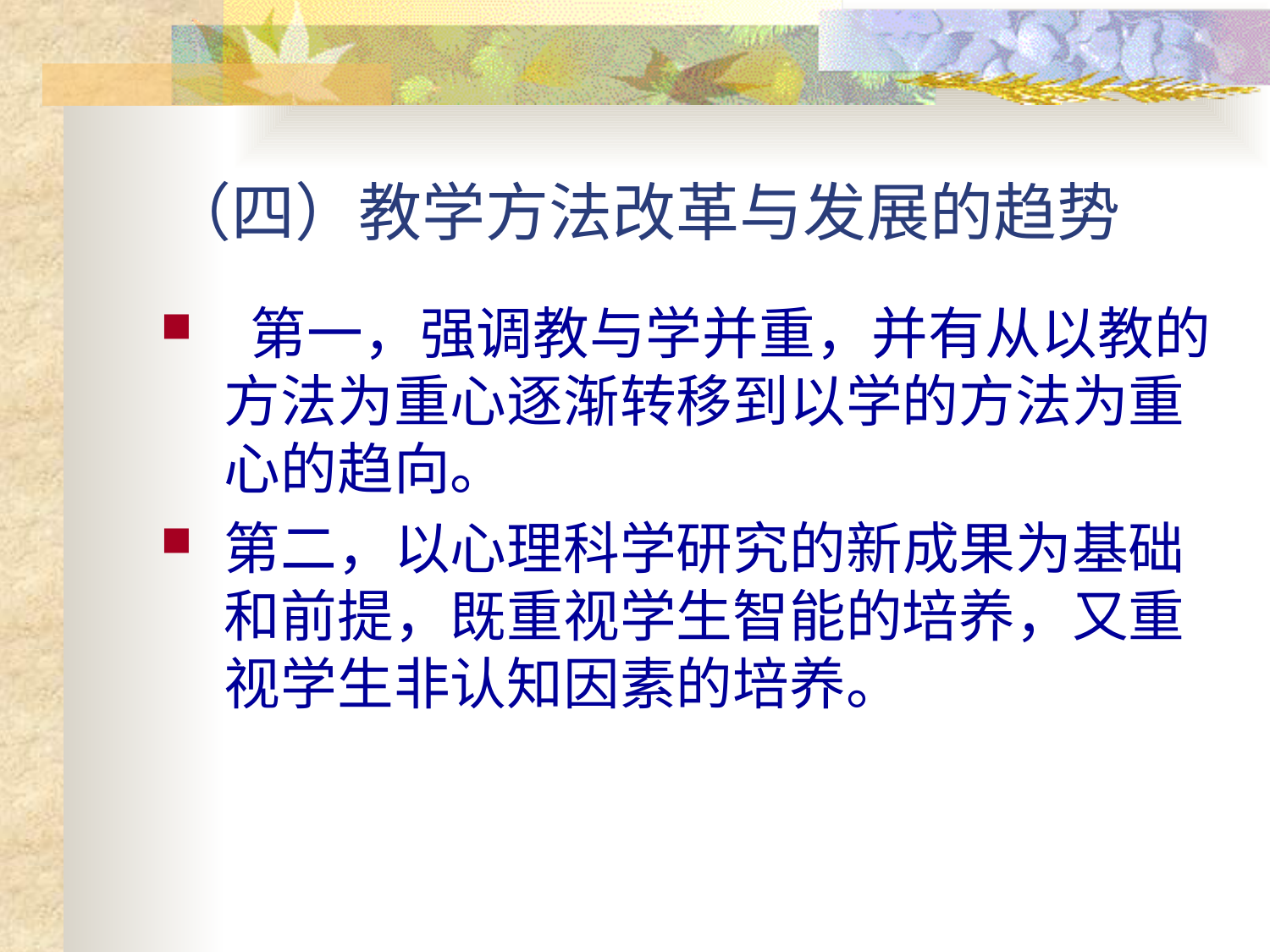

# （四）教学方法改革与发展的趋势
 第一，强调教与学并重，并有从以教的方法为重心逐渐转移到以学的方法为重心的趋向。
第二，以心理科学研究的新成果为基础和前提，既重视学生智能的培养，又重视学生非认知因素的培养。